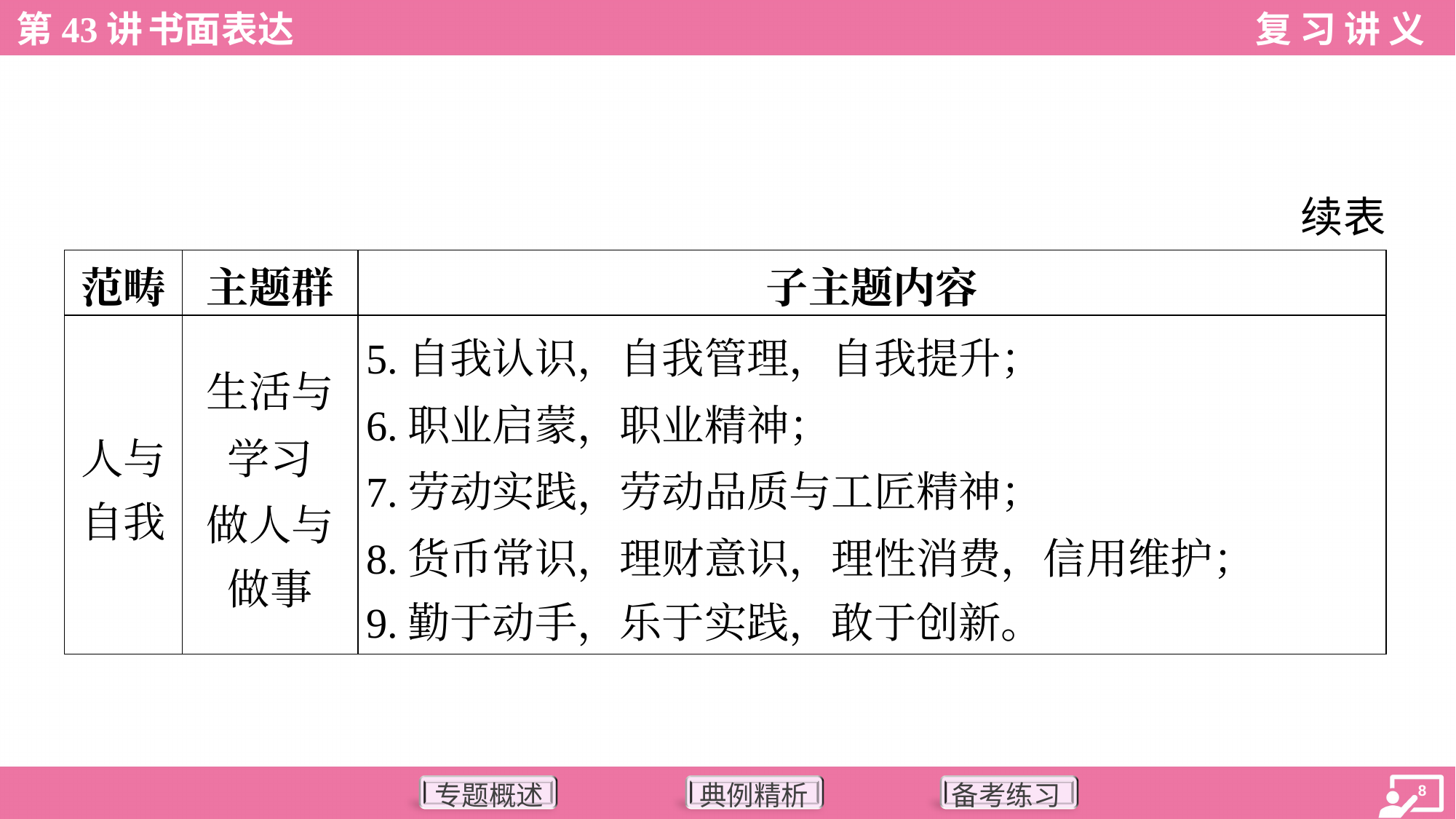

续表
| 范畴 | 主题群 | 子主题内容 |
| --- | --- | --- |
| 人与 自我 | 生活与 学习 做人与 做事 | 5.自我认识，自我管理，自我提升； 6.职业启蒙，职业精神； 7.劳动实践，劳动品质与工匠精神； 8.货币常识，理财意识，理性消费，信用维护； 9.勤于动手，乐于实践，敢于创新。 |